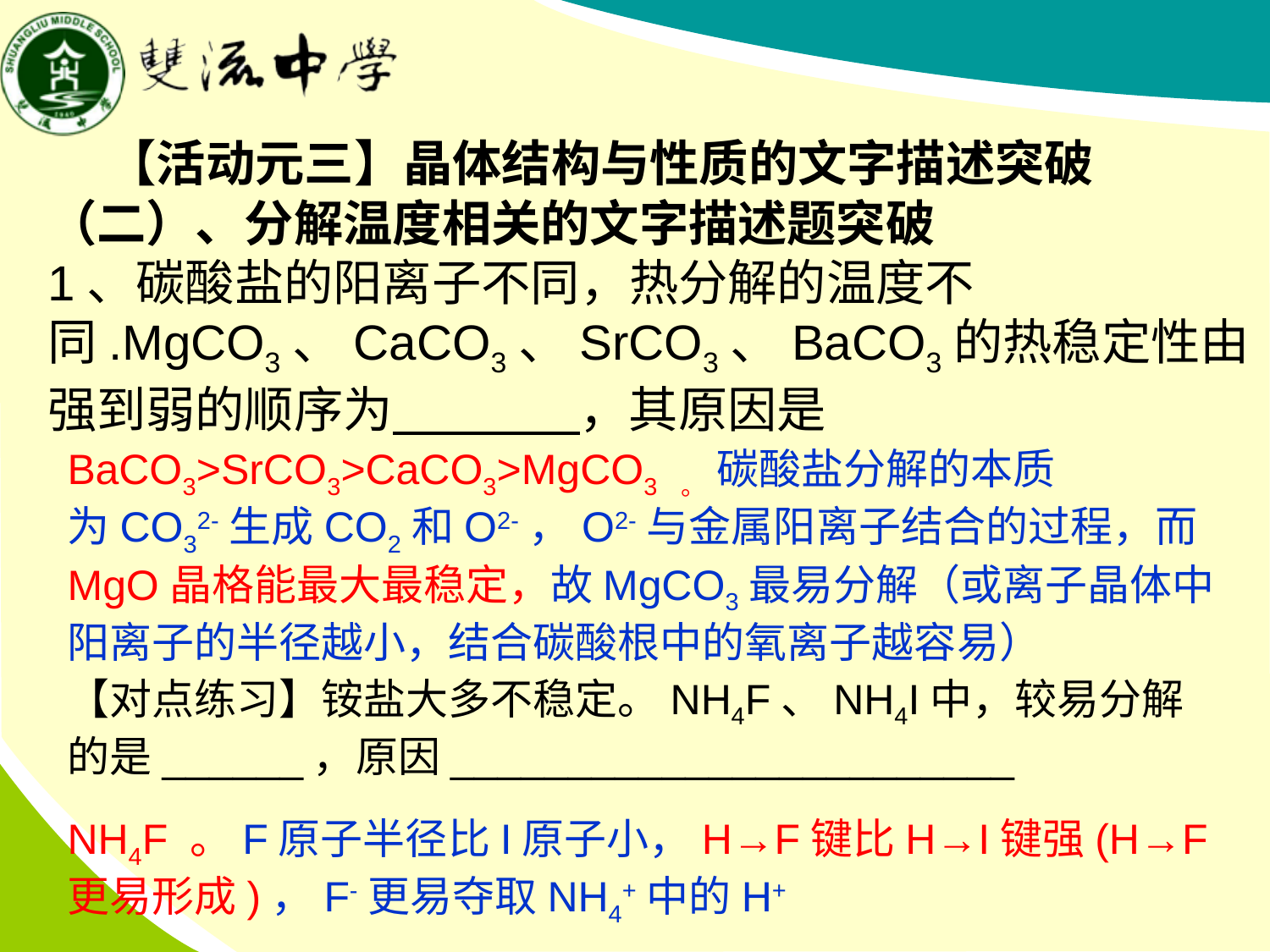

【活动元三】晶体结构与性质的文字描述突破
（二）、分解温度相关的文字描述题突破
1、碳酸盐的阳离子不同，热分解的温度不同.MgCO3、CaCO3、SrCO3、BaCO3的热稳定性由强到弱的顺序为                 ，其原因是

BaCO3>SrCO3>CaCO3>MgCO3  。  碳酸盐分解的本质
为CO32-生成CO2和O2-，O2-与金属阳离子结合的过程，而MgO晶格能最大最稳定，故MgCO3最易分解（或离子晶体中阳离子的半径越小，结合碳酸根中的氧离子越容易）

【对点练习】铵盐大多不稳定。NH4F、NH4I中，较易分解的是______，原因________________________
NH4F 。F原子半径比I原子小，H→F键比H→I键强(H→F更易形成)，F-更易夺取NH4+中的H+